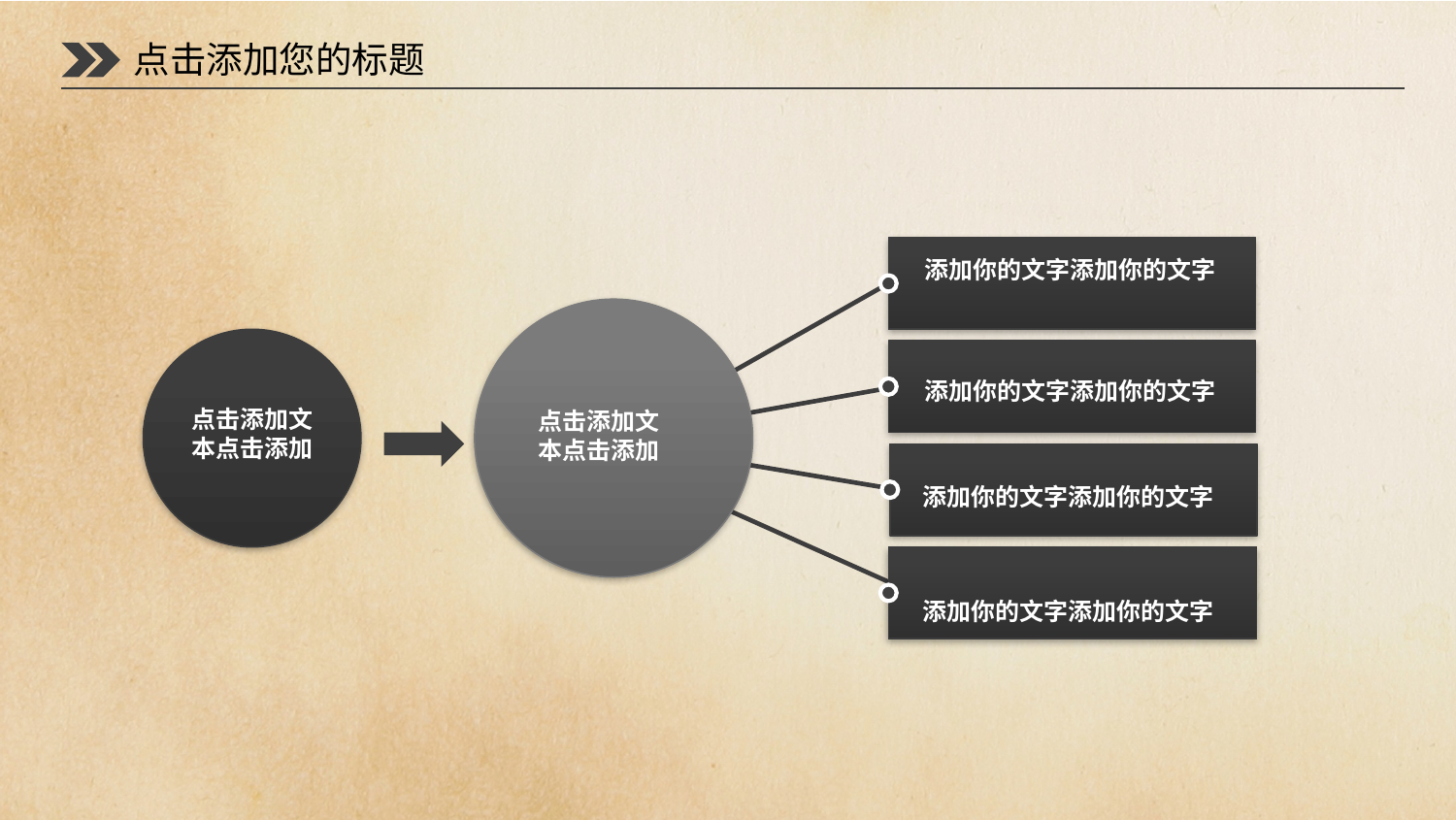

点击添加您的标题

添加你的文字添加你的文字

添加你的文字添加你的文字

点击添加文本点击添加
点击添加文本点击添加

添加你的文字添加你的文字

添加你的文字添加你的文字